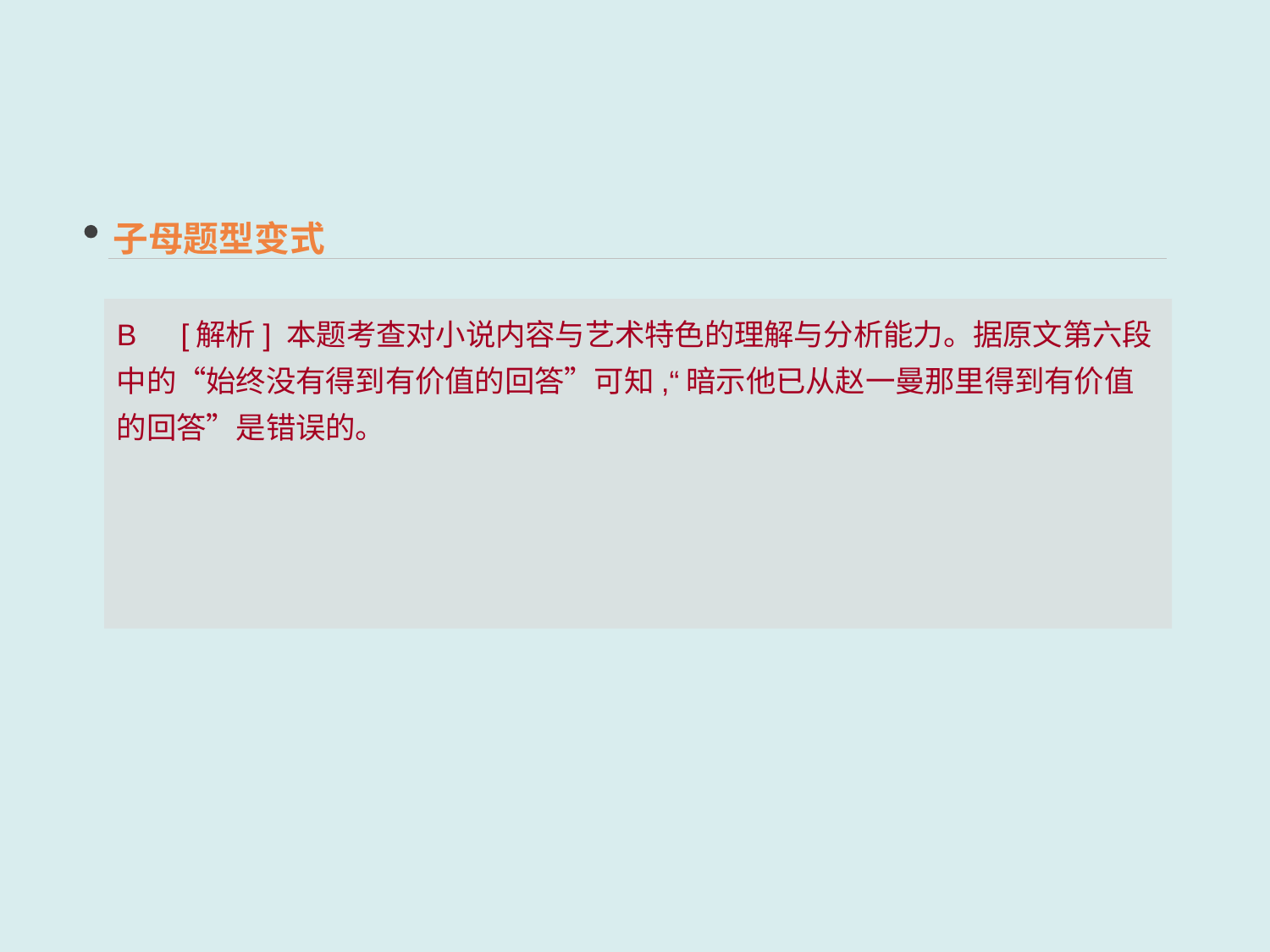

子母题型变式

B　[解析] 本题考查对小说内容与艺术特色的理解与分析能力。据原文第六段中的“始终没有得到有价值的回答”可知,“暗示他已从赵一曼那里得到有价值的回答”是错误的。